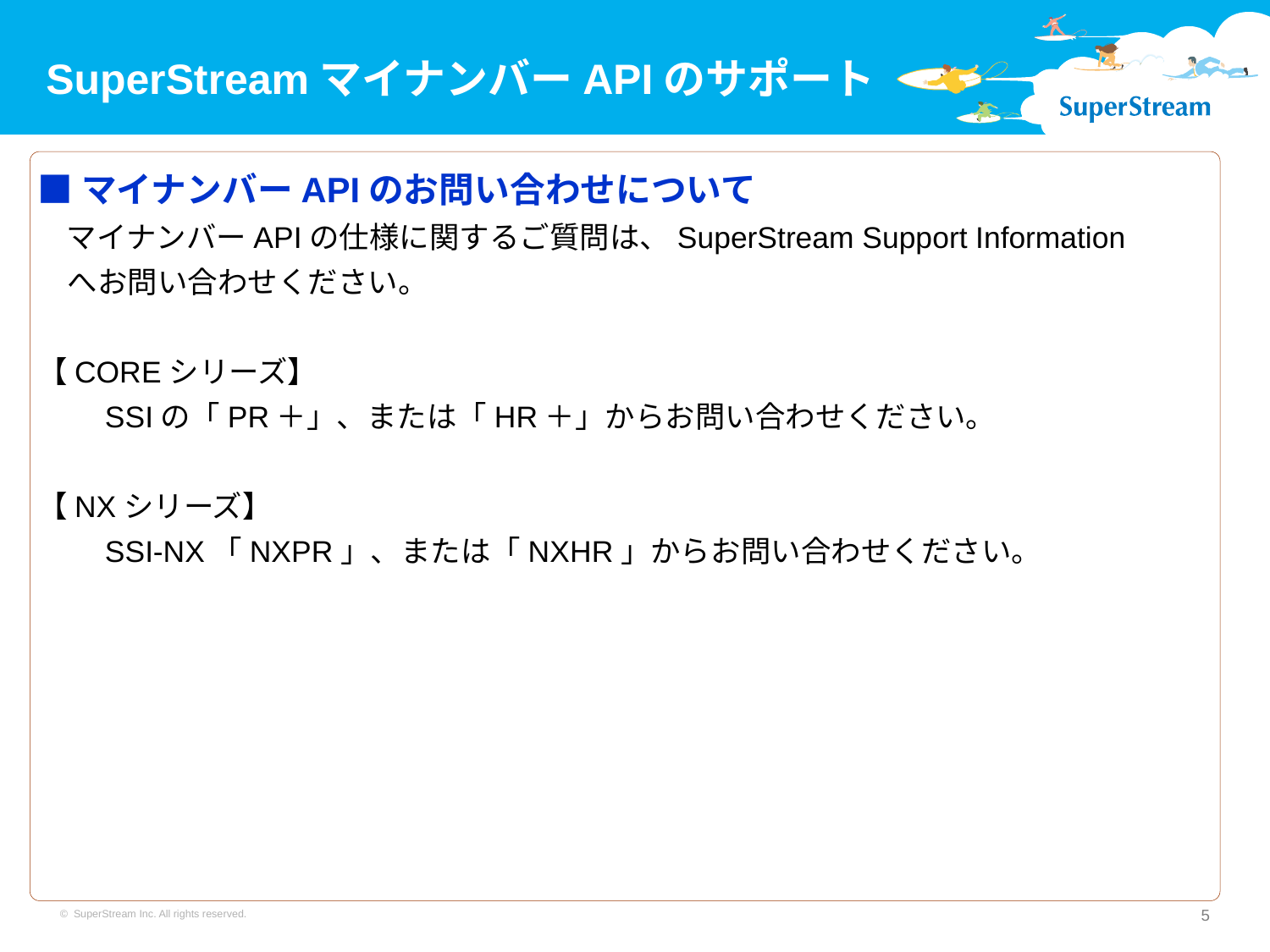

SuperStreamマイナンバーAPIのサポート

■マイナンバーAPIのお問い合わせについて
   マイナンバーAPIの仕様に関するご質問は、SuperStream Support Information
　へお問い合わせください。

【COREシリーズ】
　　SSIの「PR＋」、または「HR＋」からお問い合わせください。

【NXシリーズ】
　　SSI-NX「NXPR」、または「NXHR」からお問い合わせください。

©  SuperStream Inc. All rights reserved.
5